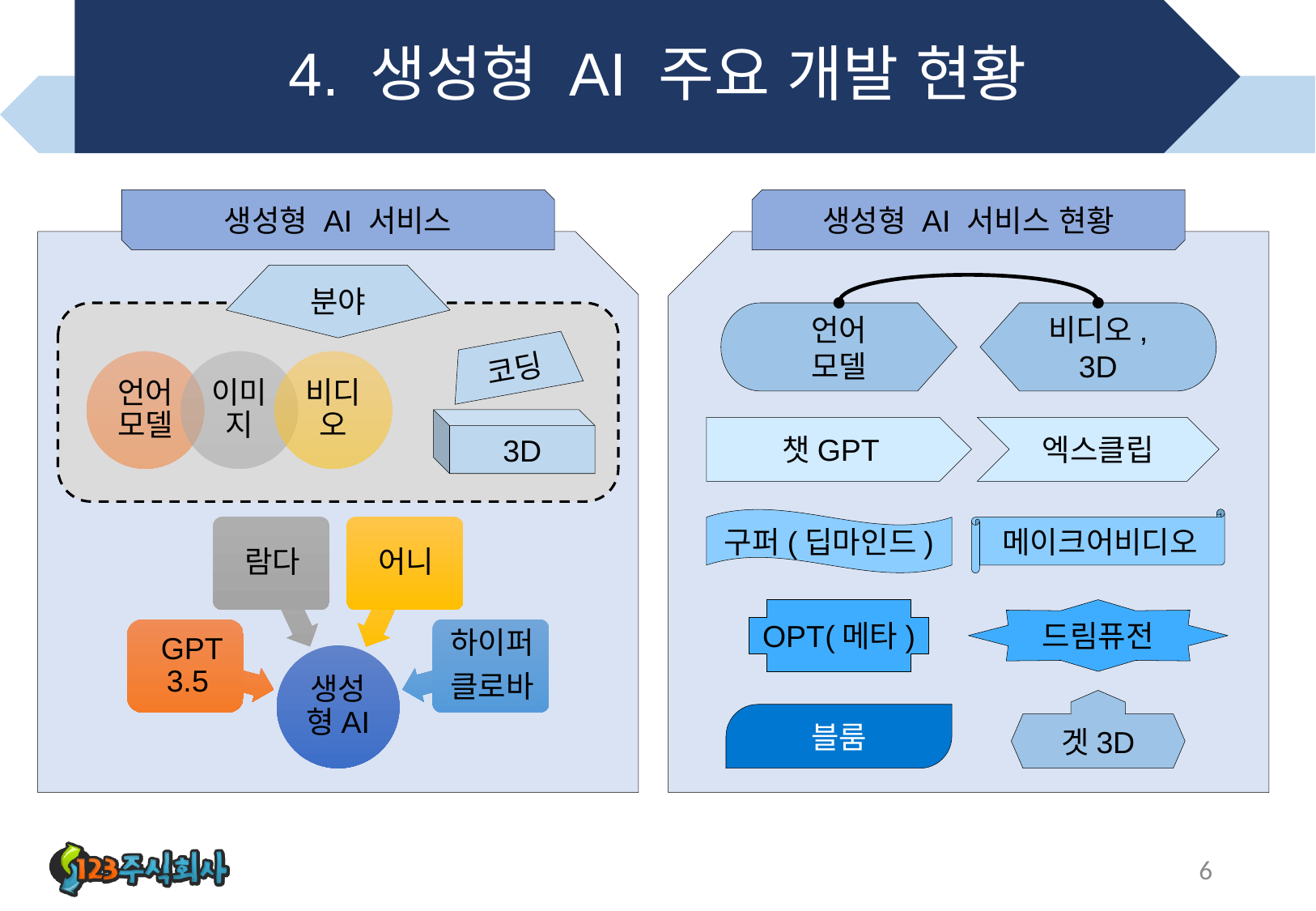

# 4. 생성형 AI 주요 개발 현황
생성형 AI 서비스
생성형 AI 서비스 현황

분야

언어
모델
비디오,
3D
코딩
언어모델
이미지
비디오
3D
챗GPT
엑스클립
구퍼(딥마인드)
메이크어비디오
생성형AI
 GPT 3.5
람다
어니
하이퍼
클로바
OPT(메타)
드림퓨전
겟3D
블룸
6